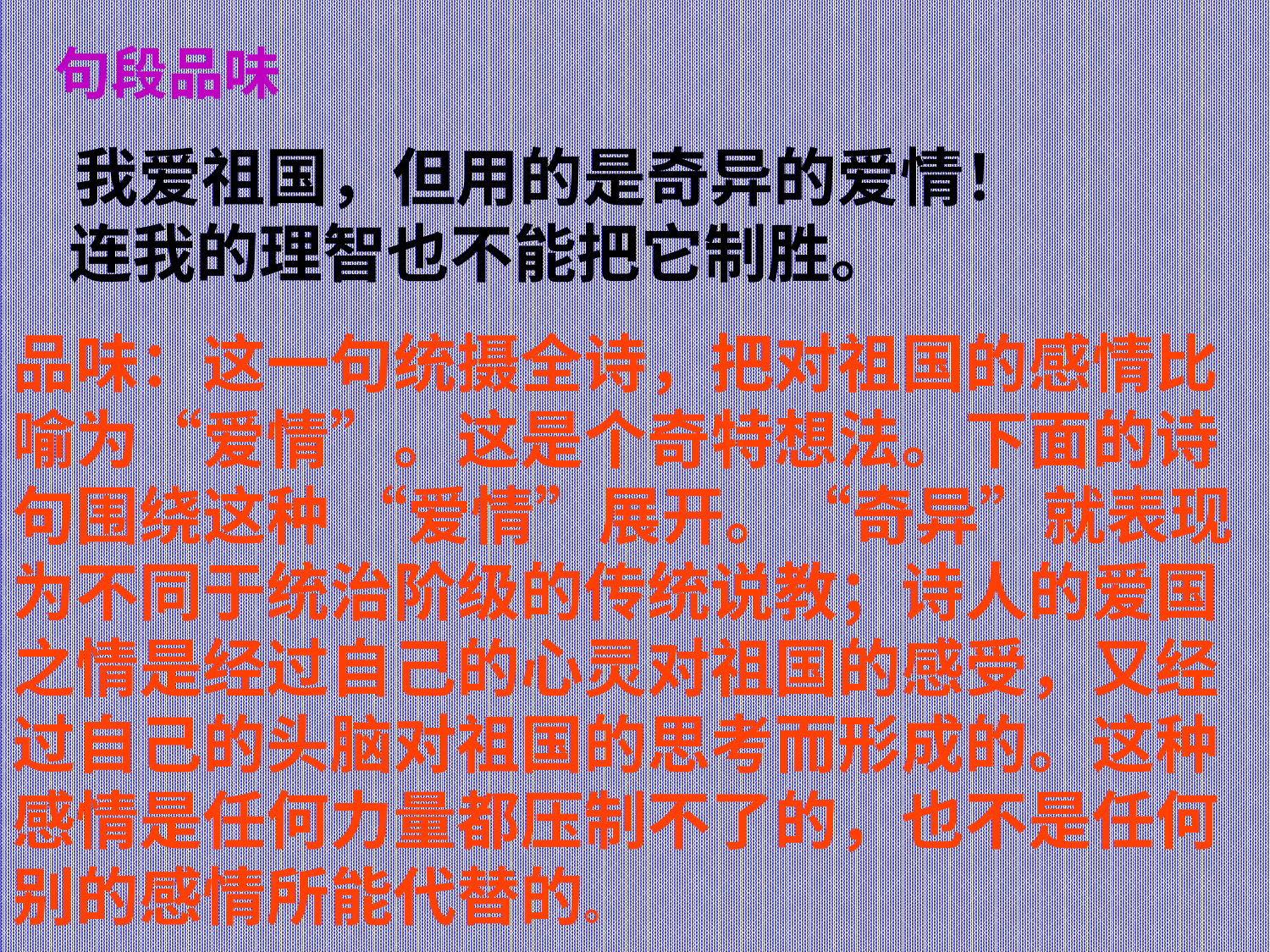

句段品味
 我爱祖国，但用的是奇异的爱情！
 连我的理智也不能把它制胜。
品味：这一句统摄全诗，把对祖国的感情比喻为“爱情”。这是个奇特想法。下面的诗句围绕这种 “爱情”展开。“奇异”就表现为不同于统治阶级的传统说教；诗人的爱国之情是经过自己的心灵对祖国的感受，又经过自己的头脑对祖国的思考而形成的。这种感情是任何力量都压制不了的，也不是任何别的感情所能代替的。